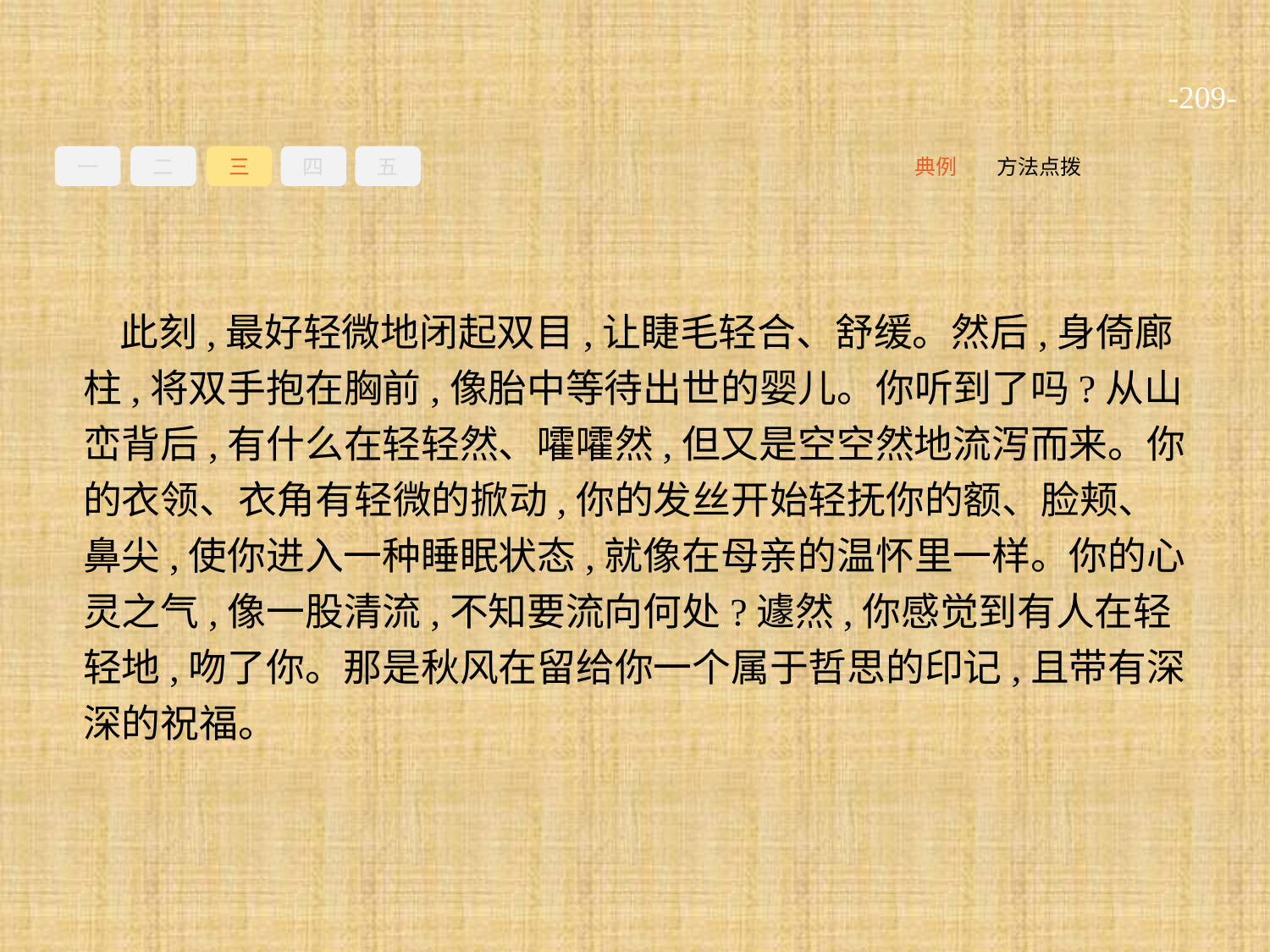

-209-
一
二
三
四
五
方法点拨
典例
此刻,最好轻微地闭起双目,让睫毛轻合、舒缓。然后,身倚廊柱,将双手抱在胸前,像胎中等待出世的婴儿。你听到了吗?从山峦背后,有什么在轻轻然、嚯嚯然,但又是空空然地流泻而来。你的衣领、衣角有轻微的掀动,你的发丝开始轻抚你的额、脸颊、鼻尖,使你进入一种睡眠状态,就像在母亲的温怀里一样。你的心灵之气,像一股清流,不知要流向何处?遽然,你感觉到有人在轻轻地,吻了你。那是秋风在留给你一个属于哲思的印记,且带有深深的祝福。